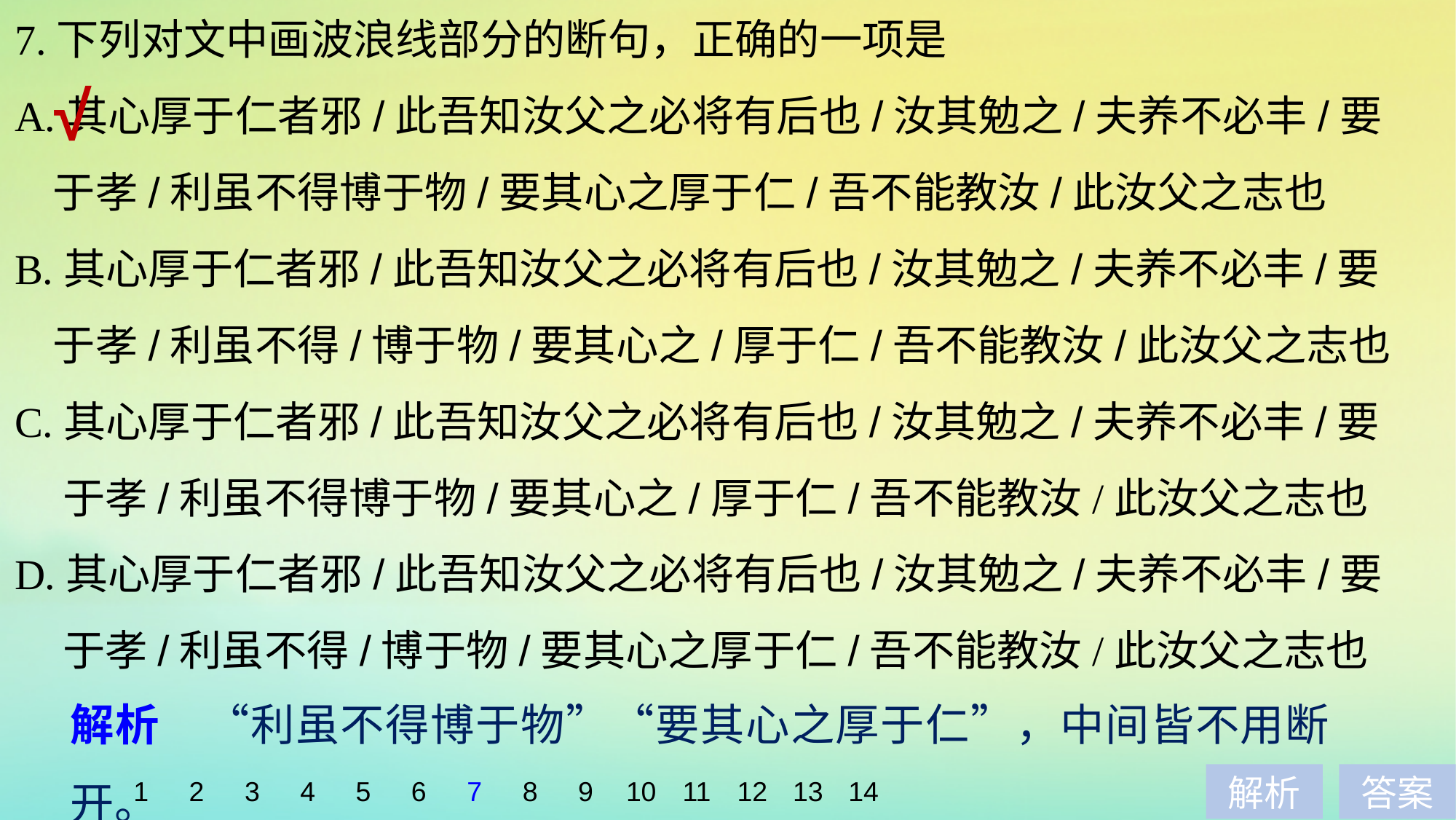

7.下列对文中画波浪线部分的断句，正确的一项是
A.其心厚于仁者邪/此吾知汝父之必将有后也/汝其勉之/夫养不必丰/要
   于孝/利虽不得博于物/要其心之厚于仁/吾不能教汝/此汝父之志也
B.其心厚于仁者邪/此吾知汝父之必将有后也/汝其勉之/夫养不必丰/要
   于孝/利虽不得/博于物/要其心之/厚于仁/吾不能教汝/此汝父之志也
C.其心厚于仁者邪/此吾知汝父之必将有后也/汝其勉之/夫养不必丰/要
    于孝/利虽不得博于物/要其心之/厚于仁/吾不能教汝/此汝父之志也
D.其心厚于仁者邪/此吾知汝父之必将有后也/汝其勉之/夫养不必丰/要
    于孝/利虽不得/博于物/要其心之厚于仁/吾不能教汝/此汝父之志也
√
解析　“利虽不得博于物”“要其心之厚于仁”，中间皆不用断开。
1
2
3
4
5
6
7
8
9
10
11
12
13
14
解析
答案